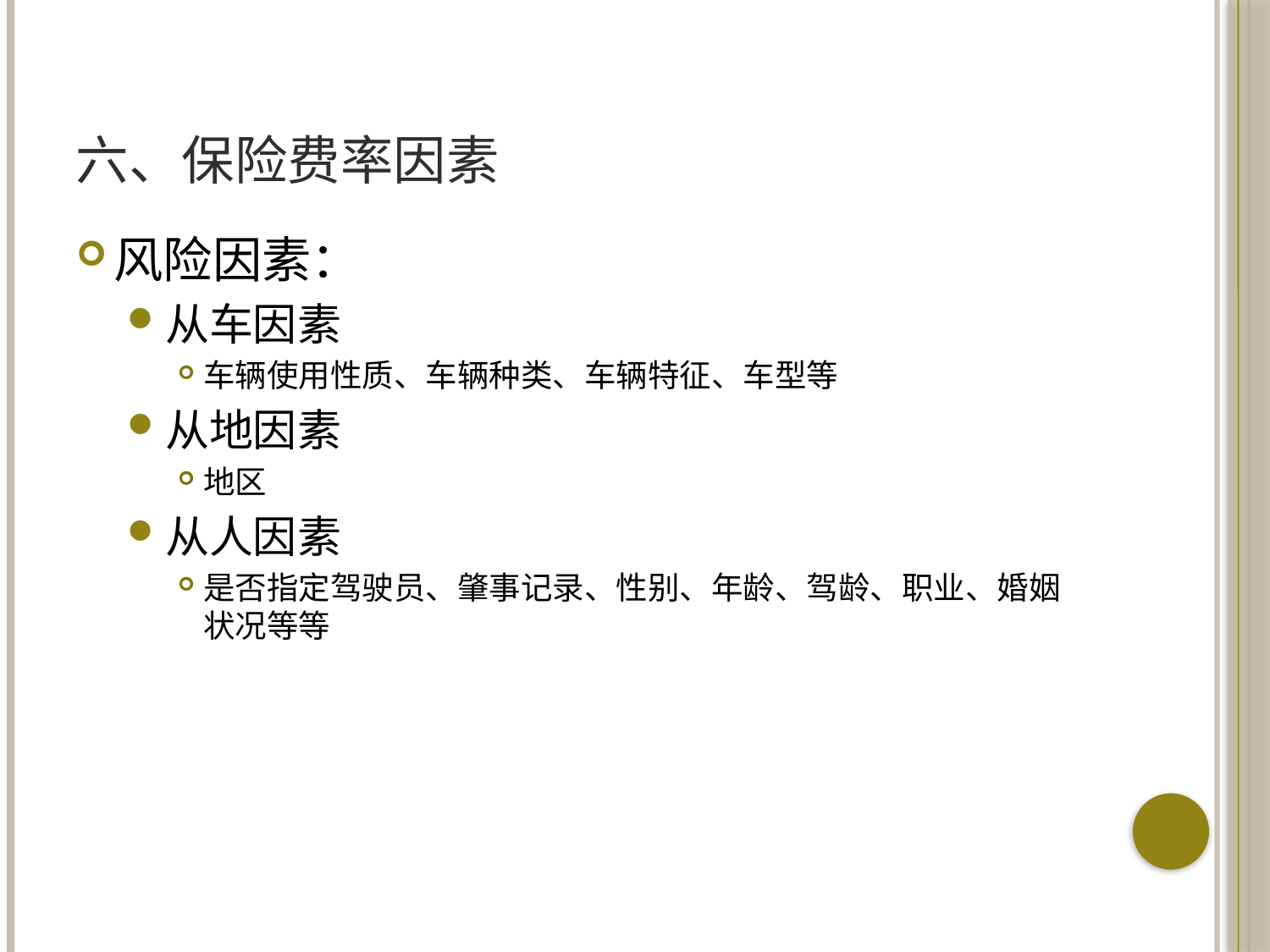

# 六、保险费率因素
风险因素：
从车因素
车辆使用性质、车辆种类、车辆特征、车型等
从地因素
地区
从人因素
是否指定驾驶员、肇事记录、性别、年龄、驾龄、职业、婚姻状况等等